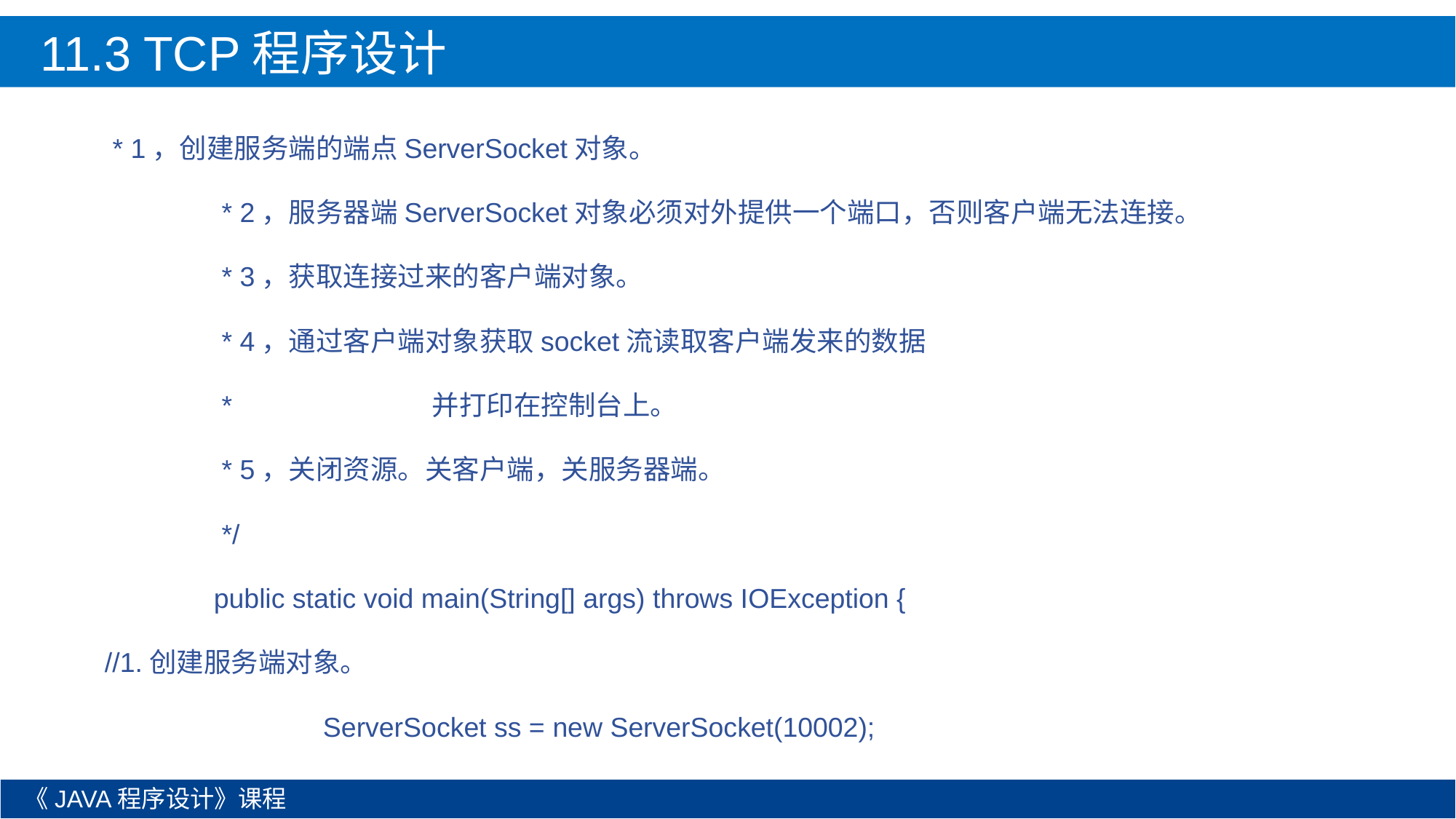

11.3 TCP程序设计
 * 1，创建服务端的端点ServerSocket对象。
	 * 2，服务器端ServerSocket对象必须对外提供一个端口，否则客户端无法连接。
	 * 3，获取连接过来的客户端对象。
	 * 4，通过客户端对象获取socket流读取客户端发来的数据
	 * 		并打印在控制台上。
	 * 5，关闭资源。关客户端，关服务器端。
	 */
	public static void main(String[] args) throws IOException {
//1.创建服务端对象。
		ServerSocket ss = new ServerSocket(10002);
《JAVA程序设计》课程